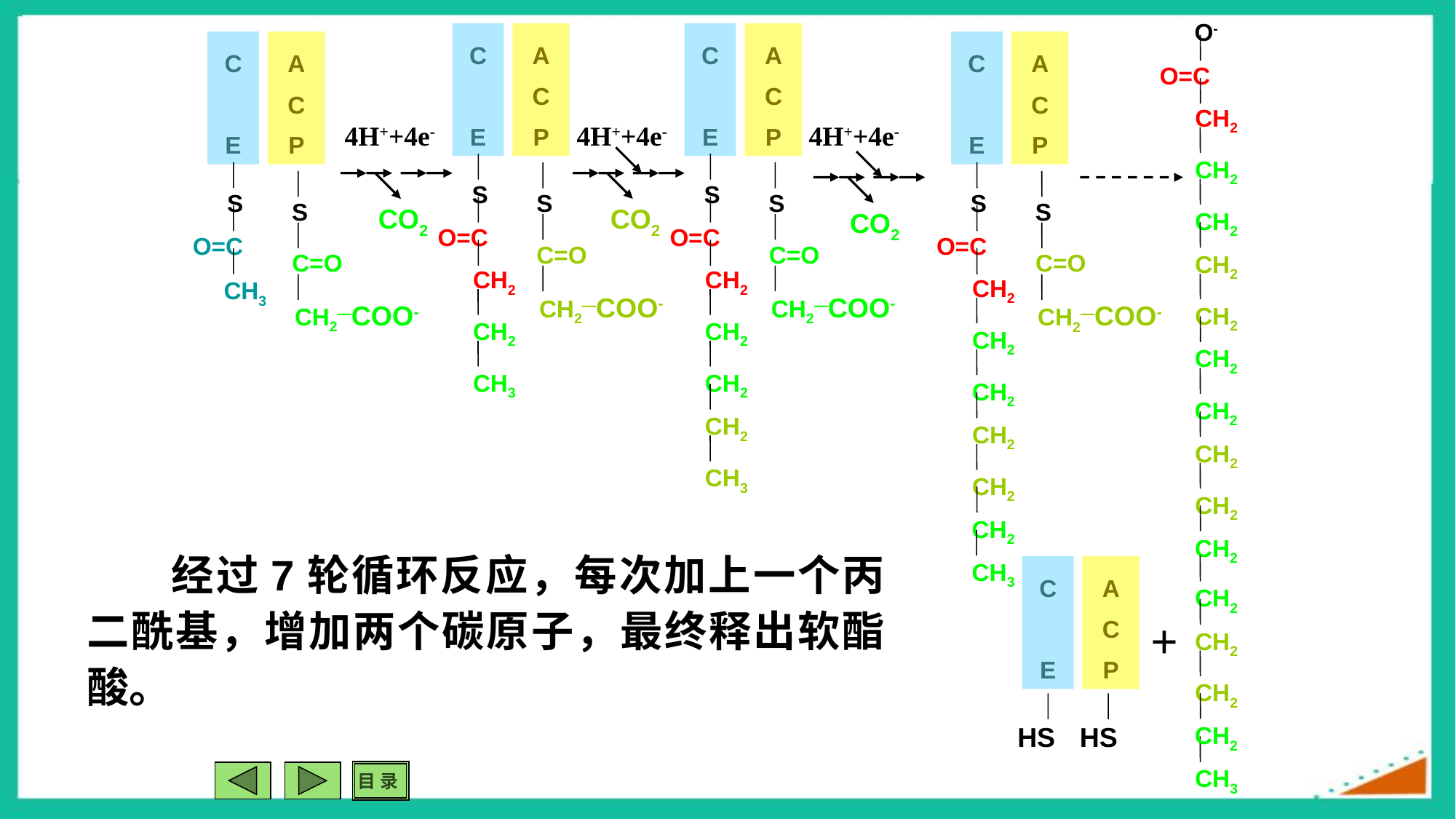

O-

O=C

CH2

CH2

CH2

CH2

CH2

CH2

CH2

CH2

CH2

CH2

CH2

CH2

CH2

CH2

CH3
C

E
A
C
P

HS
HS
+
C

E

S

O=C

CH2

CH2

CH3
A
C
P

S

C=O

CH2—COO-

C

E

S

O=C

CH2

CH2

CH2

CH2

CH3
A
C
P

S

C=O

CH2—COO-

C

E

S

O=C

CH3
A
C
P

S

C=O

CH2—COO-

C

E

S

O=C

CH2

CH2

CH2

CH2

CH2

CH2

CH3
A
C
P

S

C=O

CH2—COO-

4H++4e-

CO2
4H++4e-

CO2
4H++4e-

CO2

经过7轮循环反应，每次加上一个丙二酰基，增加两个碳原子，最终释出软酯酸。

目 录